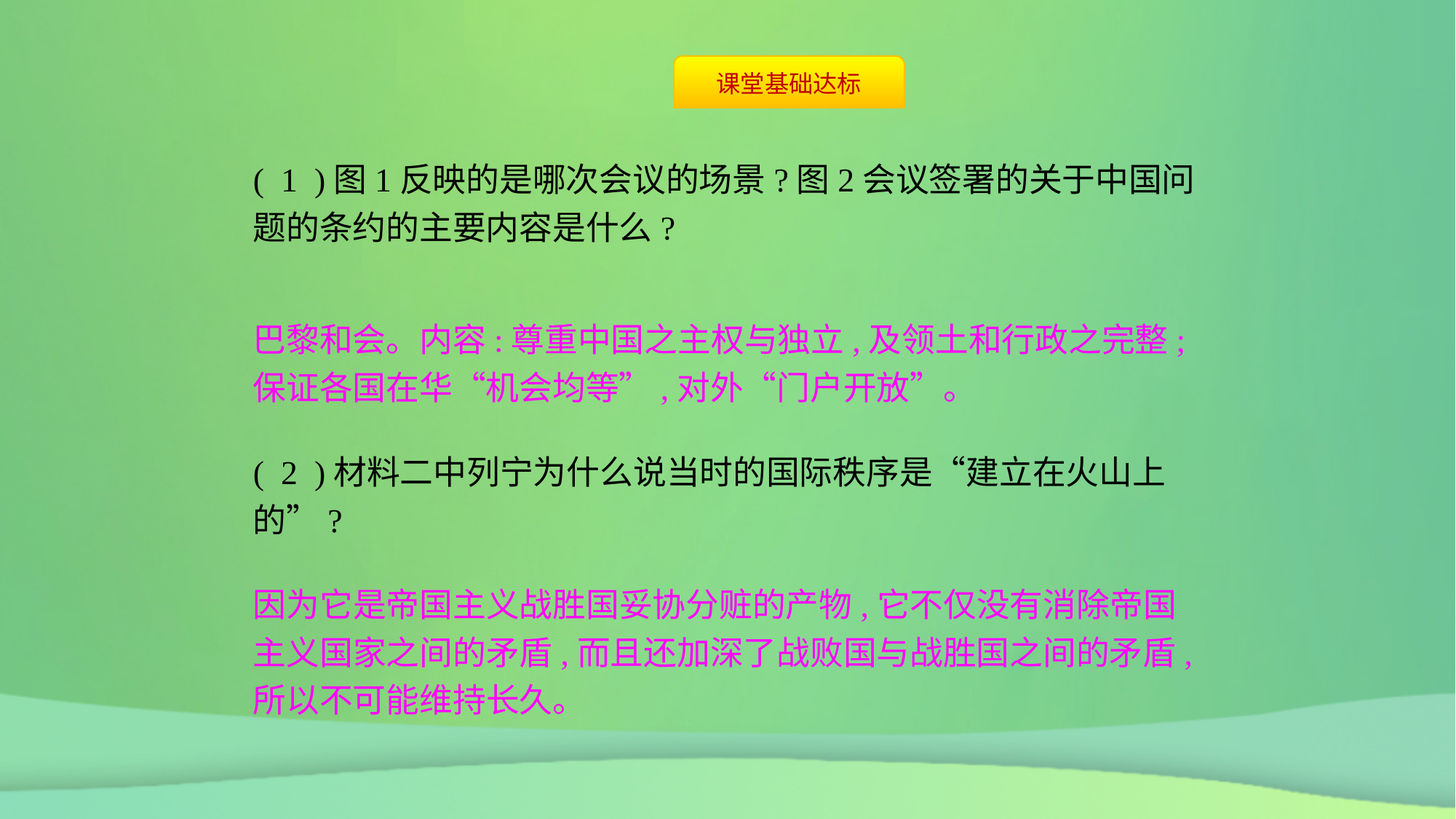

(  1  )图1反映的是哪次会议的场景?图2会议签署的关于中国问题的条约的主要内容是什么?
巴黎和会。内容:尊重中国之主权与独立,及领土和行政之完整;保证各国在华“机会均等”,对外“门户开放”。
(  2  )材料二中列宁为什么说当时的国际秩序是“建立在火山上的”?
因为它是帝国主义战胜国妥协分赃的产物,它不仅没有消除帝国主义国家之间的矛盾,而且还加深了战败国与战胜国之间的矛盾,所以不可能维持长久。